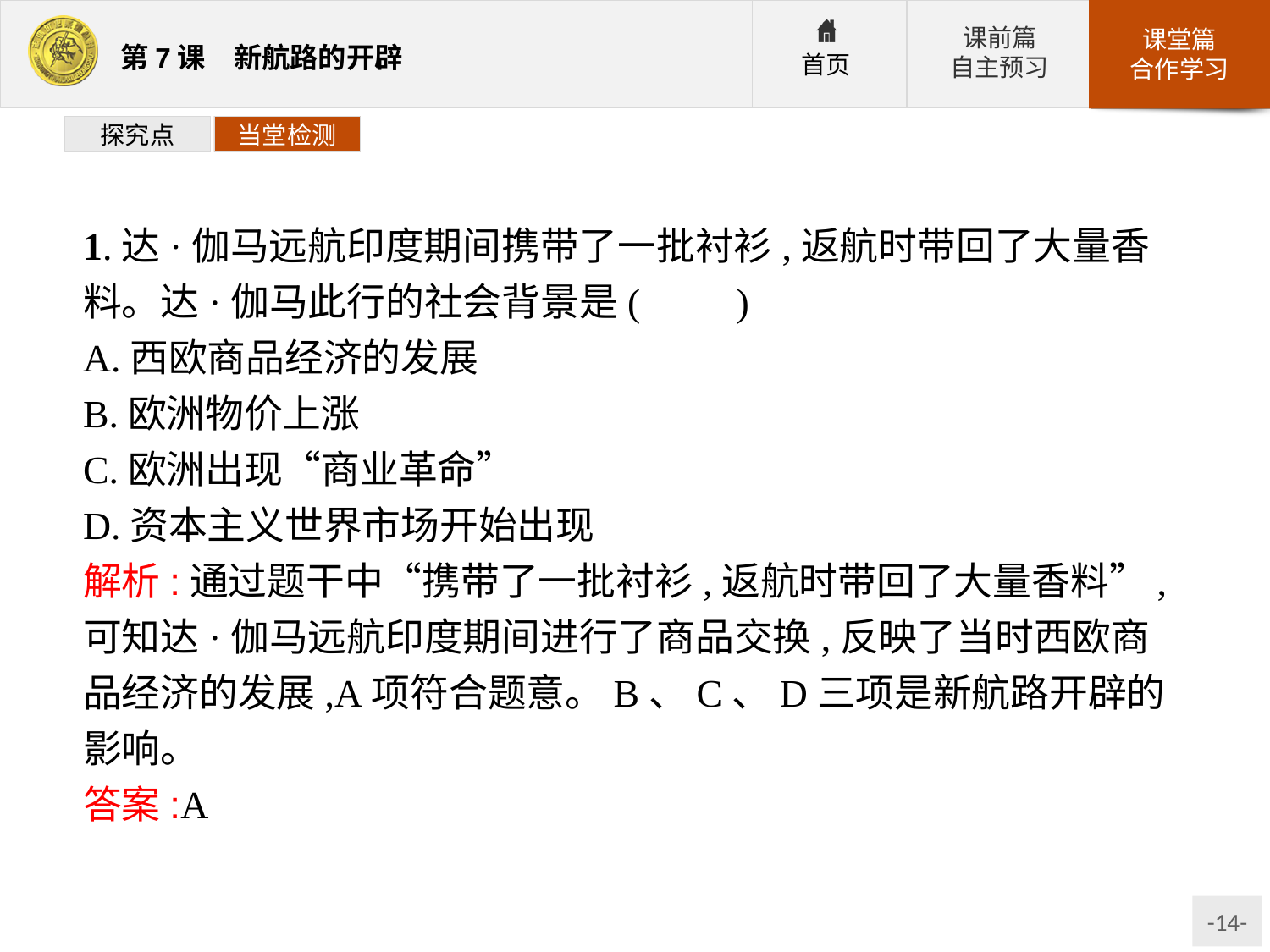

探究点
当堂检测
1.达·伽马远航印度期间携带了一批衬衫,返航时带回了大量香料。达·伽马此行的社会背景是(　　)
A.西欧商品经济的发展
B.欧洲物价上涨
C.欧洲出现“商业革命”
D.资本主义世界市场开始出现
解析:通过题干中“携带了一批衬衫,返航时带回了大量香料”,可知达·伽马远航印度期间进行了商品交换,反映了当时西欧商品经济的发展,A项符合题意。B、C、D三项是新航路开辟的影响。
答案:A